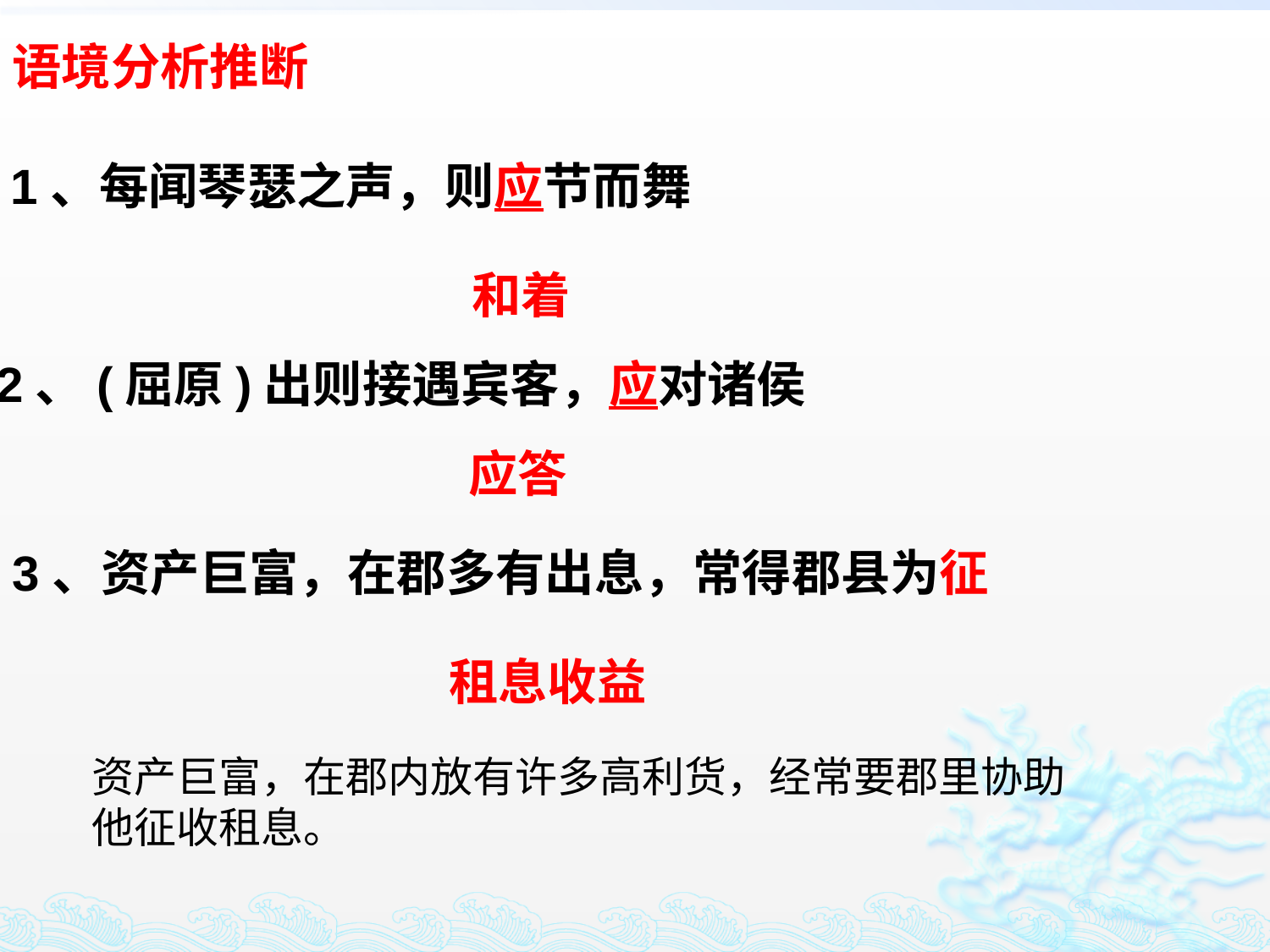

语境分析推断
1、每闻琴瑟之声，则应节而舞
 和着
2、(屈原)出则接遇宾客，应对诸侯
应答
3、资产巨富，在郡多有出息，常得郡县为征
租息收益
资产巨富，在郡内放有许多高利货，经常要郡里协助他征收租息。